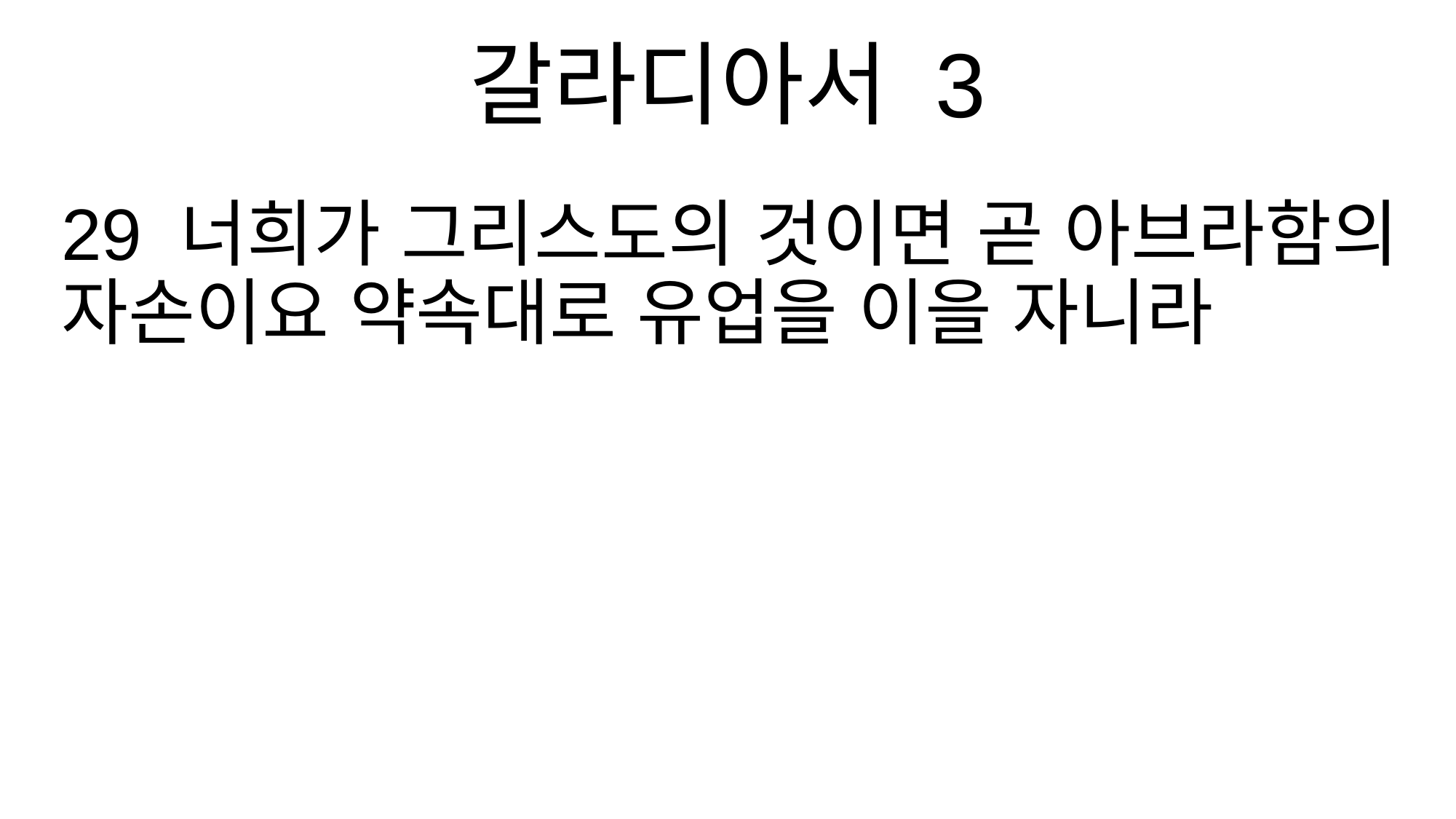

갈라디아서 3
29 너희가 그리스도의 것이면 곧 아브라함의 자손이요 약속대로 유업을 이을 자니라